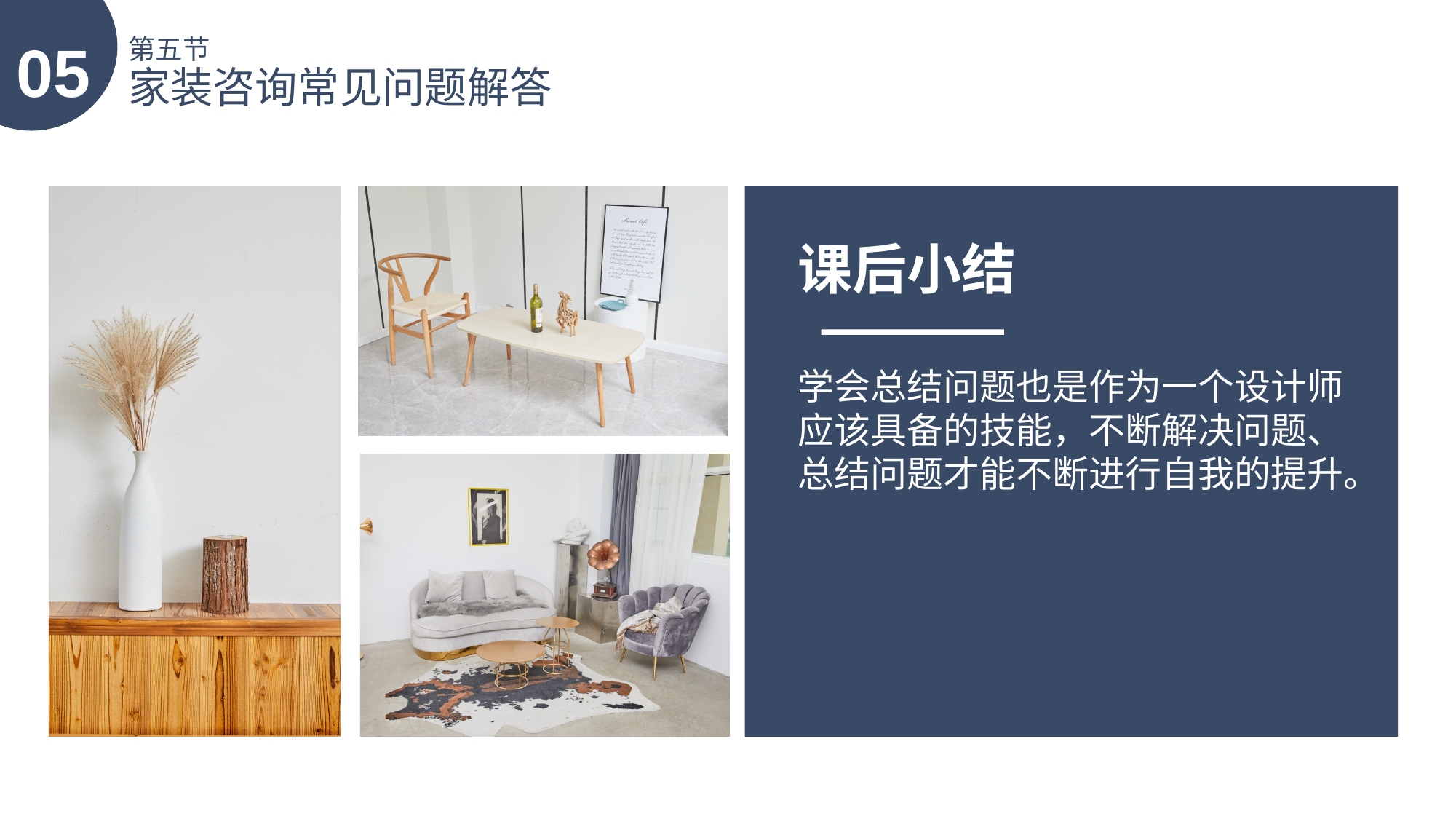

05
第五节
家装咨询常见问题解答

课后小结

学会总结问题也是作为一个设计师应该具备的技能，不断解决问题、总结问题才能不断进行自我的提升。